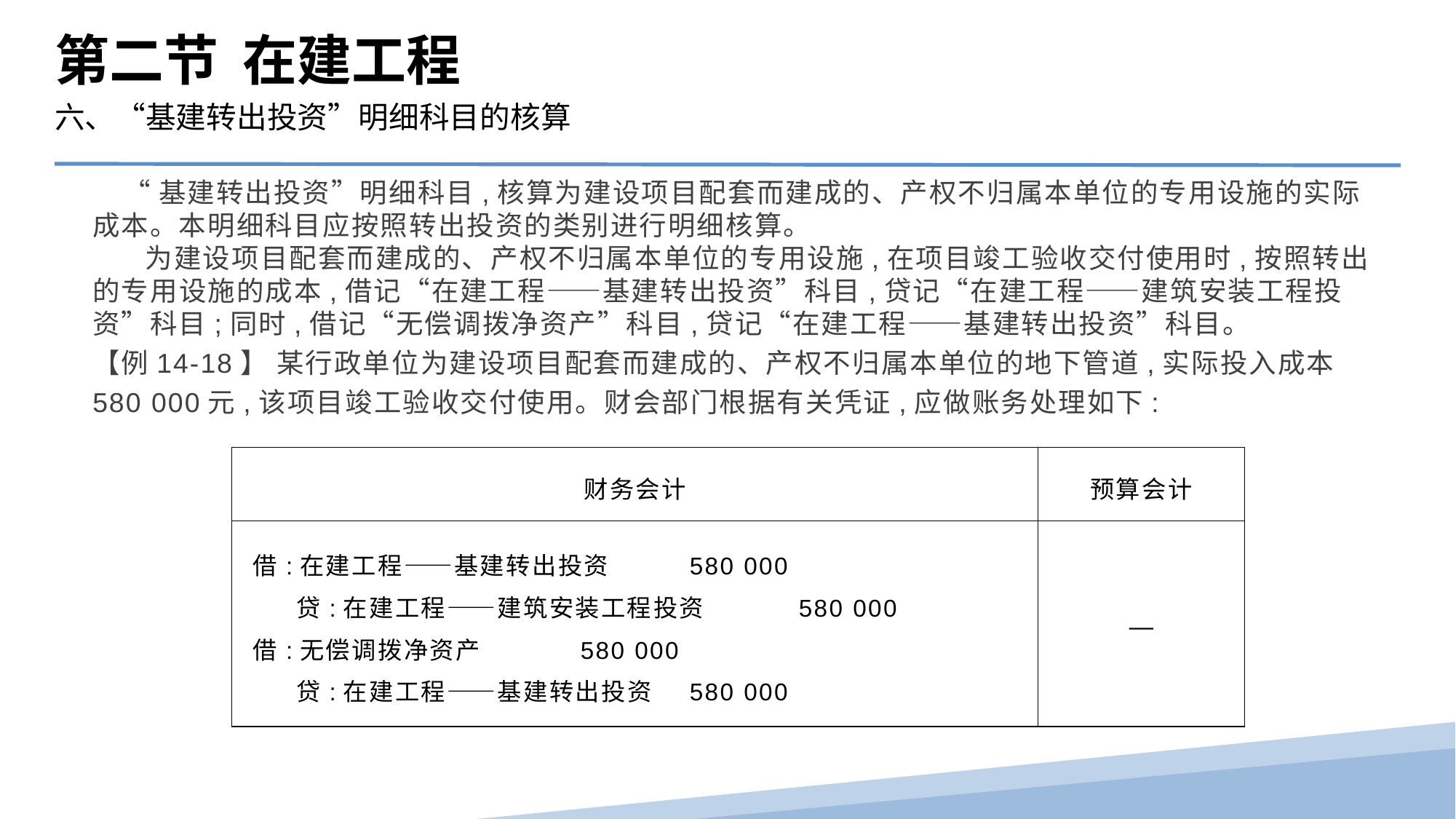

第二节  在建工程
六、“基建转出投资”明细科目的核算
    “基建转出投资”明细科目,核算为建设项目配套而建成的、产权不归属本单位的专用设施的实际成本。本明细科目应按照转出投资的类别进行明细核算。
      为建设项目配套而建成的、产权不归属本单位的专用设施,在项目竣工验收交付使用时,按照转出的专用设施的成本,借记“在建工程——基建转出投资”科目,贷记“在建工程——建筑安装工程投资”科目;同时,借记“无偿调拨净资产”科目,贷记“在建工程——基建转出投资”科目。
【例14-18】 某行政单位为建设项目配套而建成的、产权不归属本单位的地下管道,实际投入成本580 000元,该项目竣工验收交付使用。财会部门根据有关凭证,应做账务处理如下:
| 财务会计 | 预算会计 |
| --- | --- |
| 借:在建工程——基建转出投资 580 000 贷:在建工程——建筑安装工程投资 580 000 借:无偿调拨净资产 580 000 贷:在建工程——基建转出投资 580 000 | — |